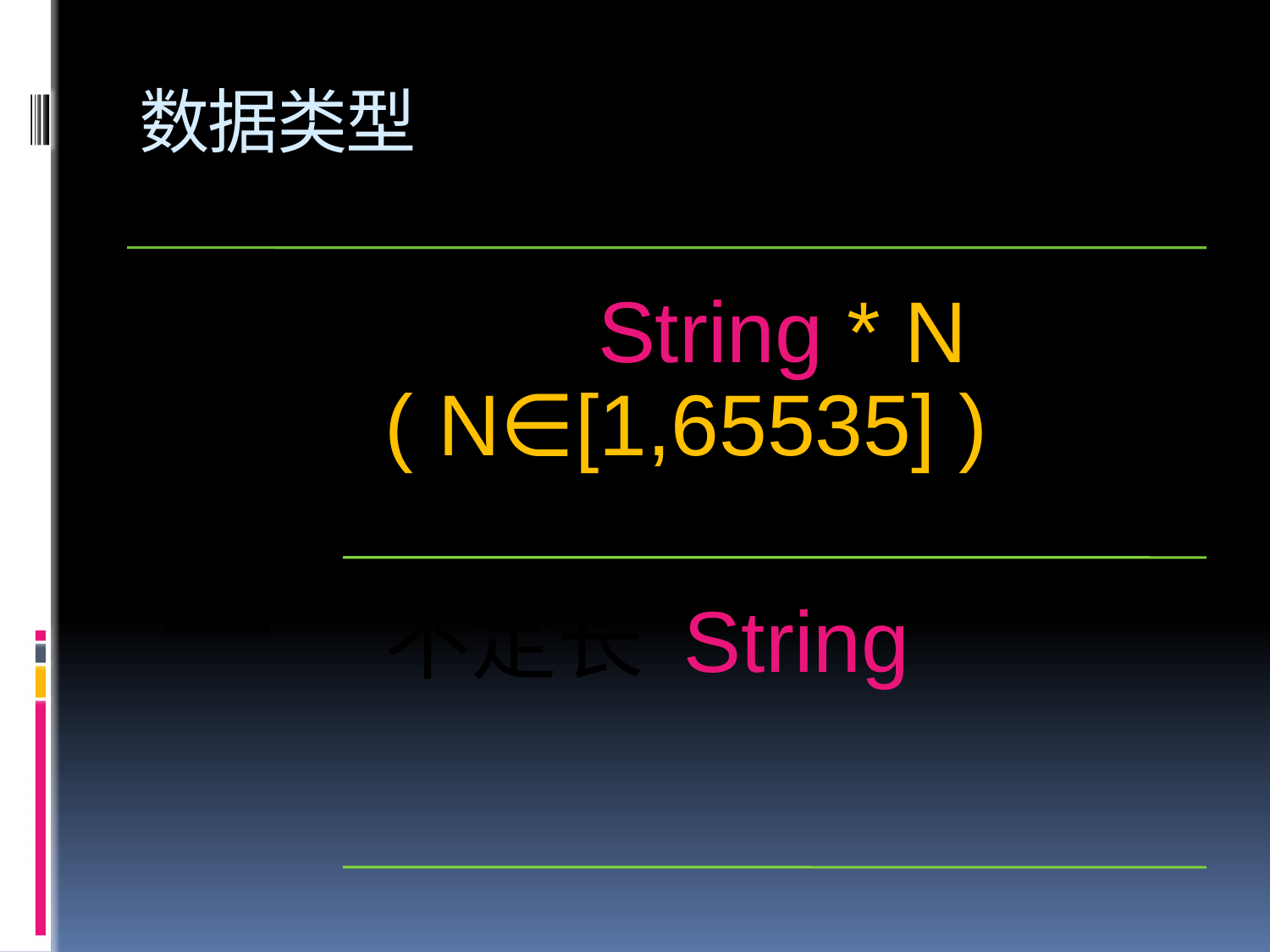

# 数据类型
字符型
定长 String * N     ( N∈[1,65535] )
不定长 String